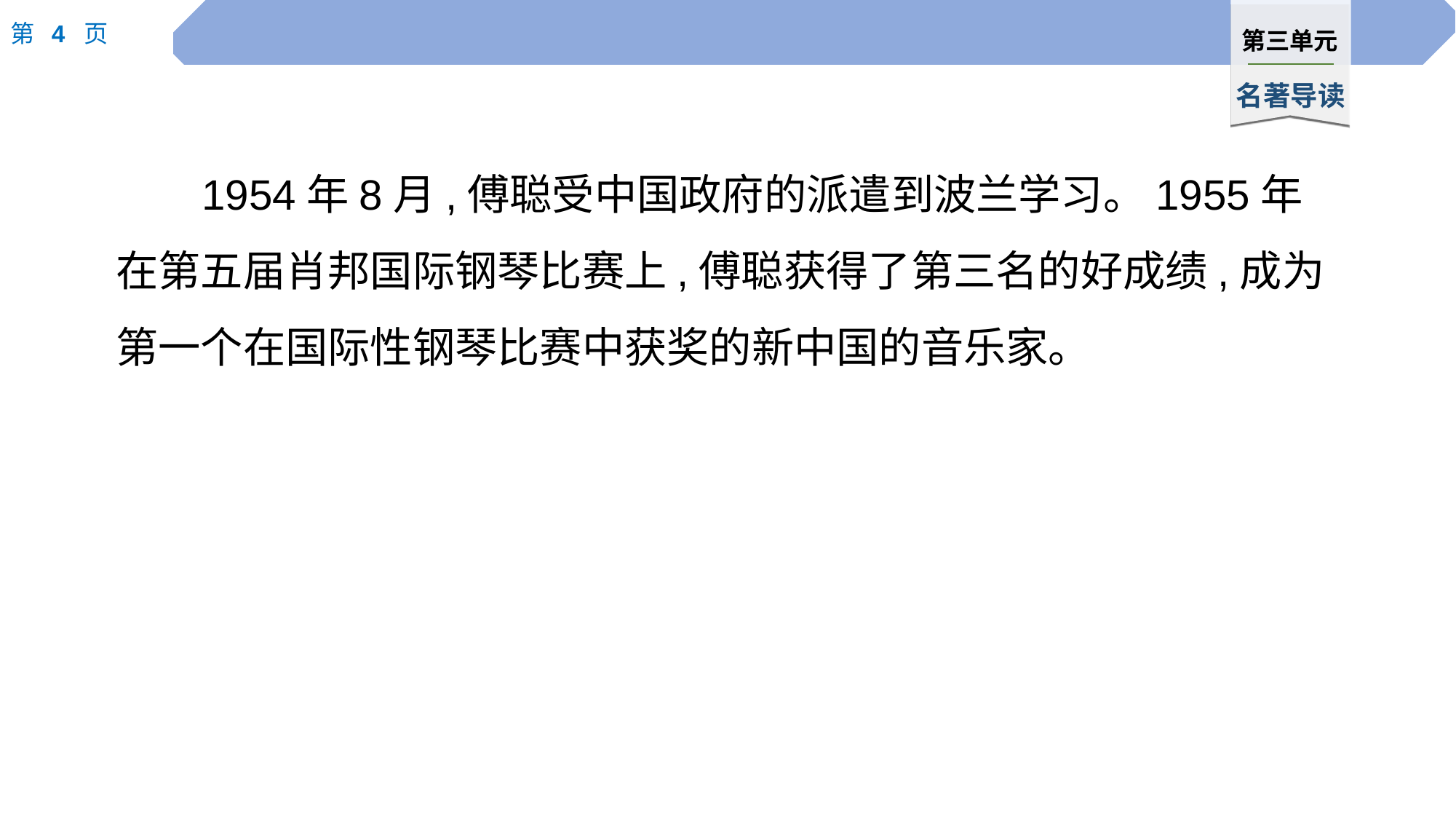

1954年8月,傅聪受中国政府的派遣到波兰学习。1955年在第五届肖邦国际钢琴比赛上,傅聪获得了第三名的好成绩,成为第一个在国际性钢琴比赛中获奖的新中国的音乐家。